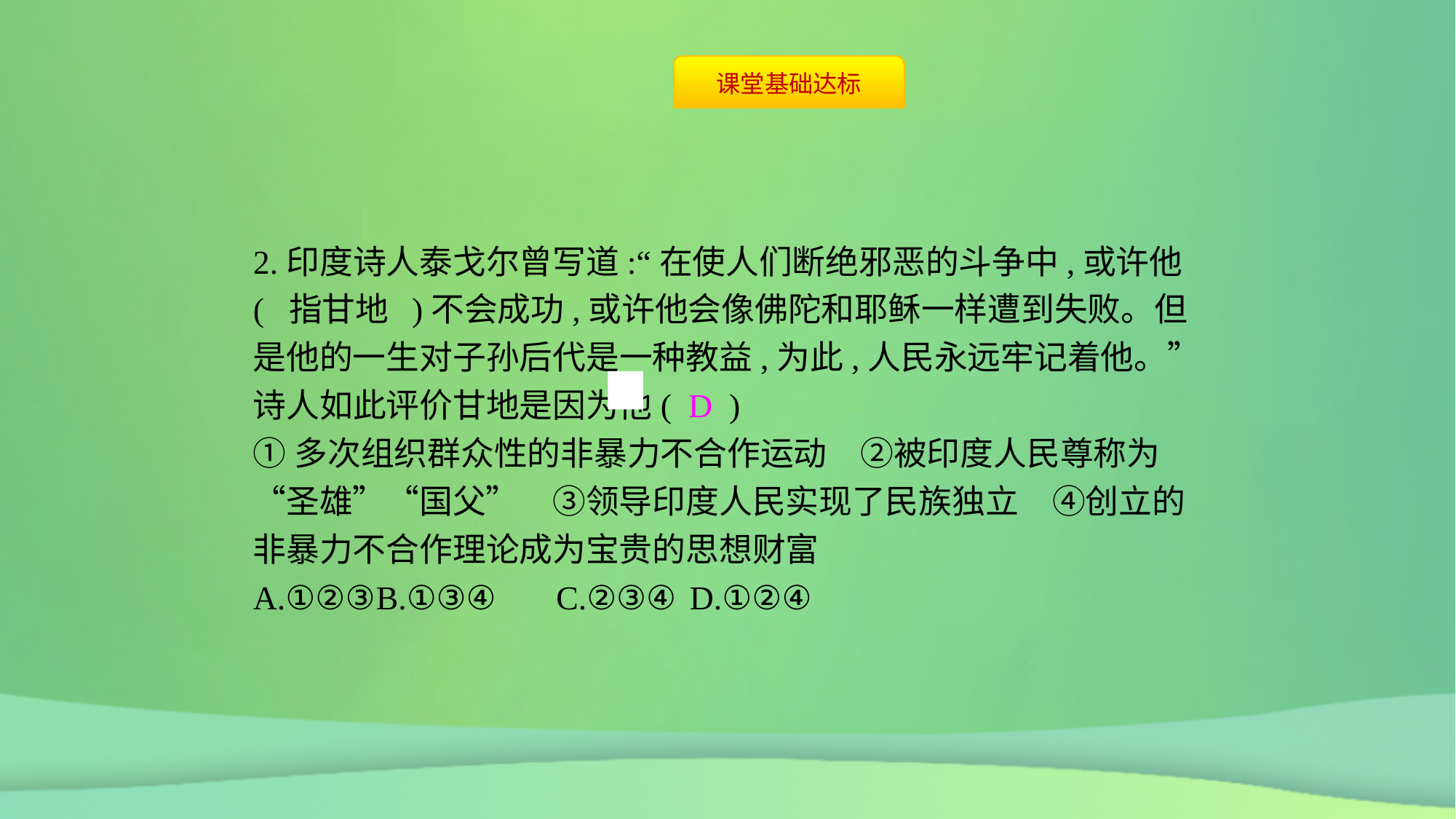

2.印度诗人泰戈尔曾写道:“在使人们断绝邪恶的斗争中,或许他(  指甘地  )不会成功,或许他会像佛陀和耶稣一样遭到失败。但是他的一生对子孙后代是一种教益,为此,人民永远牢记着他。”诗人如此评价甘地是因为他(  D  )
①多次组织群众性的非暴力不合作运动　②被印度人民尊称为“圣雄”“国父”　③领导印度人民实现了民族独立　④创立的非暴力不合作理论成为宝贵的思想财富
A.①②③	B.①③④	C.②③④	D.①②④